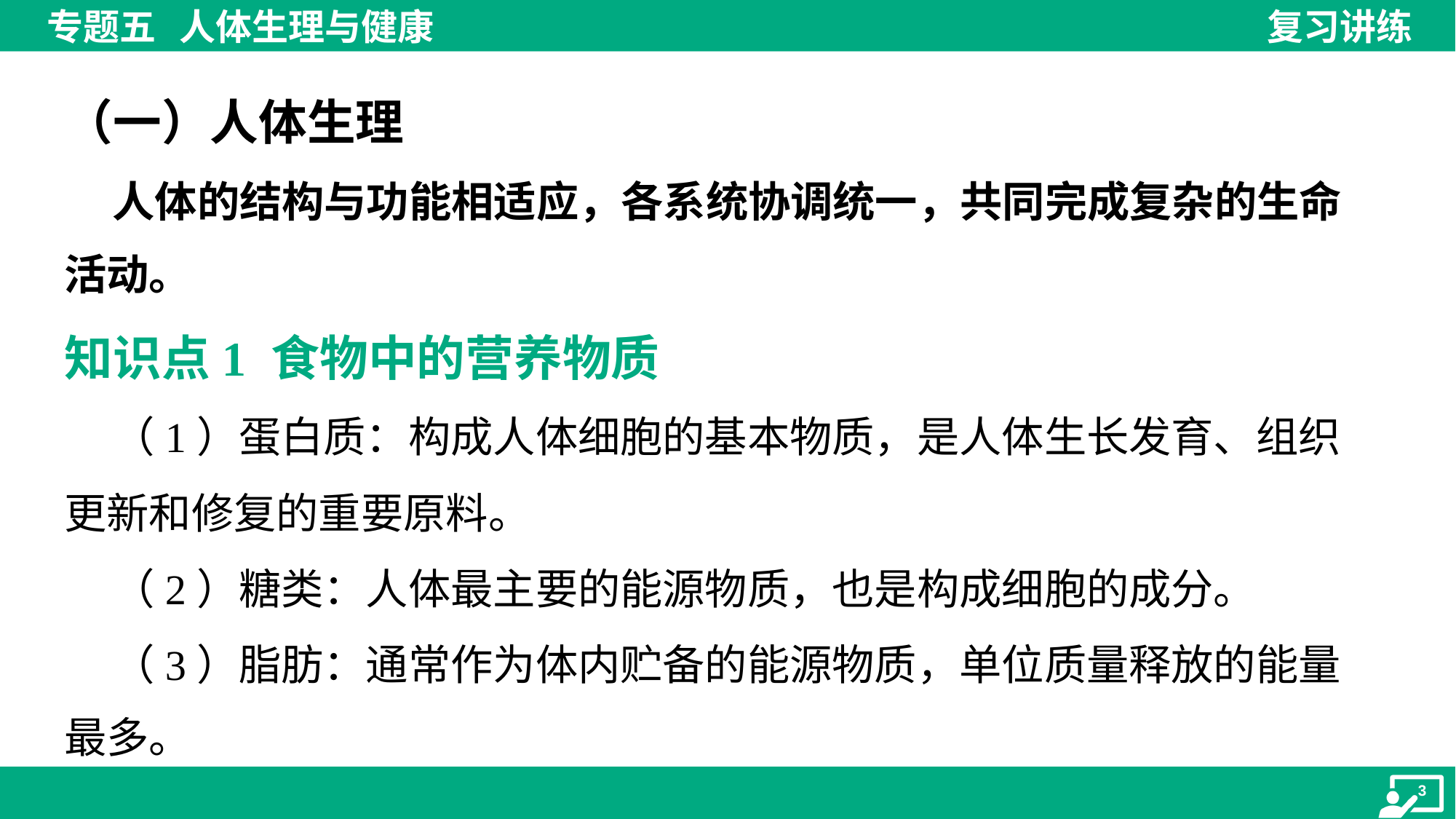

（一）人体生理
    人体的结构与功能相适应，各系统协调统一，共同完成复杂的生命
活动。
知识点1 食物中的营养物质
    （1）蛋白质：构成人体细胞的基本物质，是人体生长发育、组织
更新和修复的重要原料。
    （2）糖类：人体最主要的能源物质，也是构成细胞的成分。
    （3）脂肪：通常作为体内贮备的能源物质，单位质量释放的能量
最多。